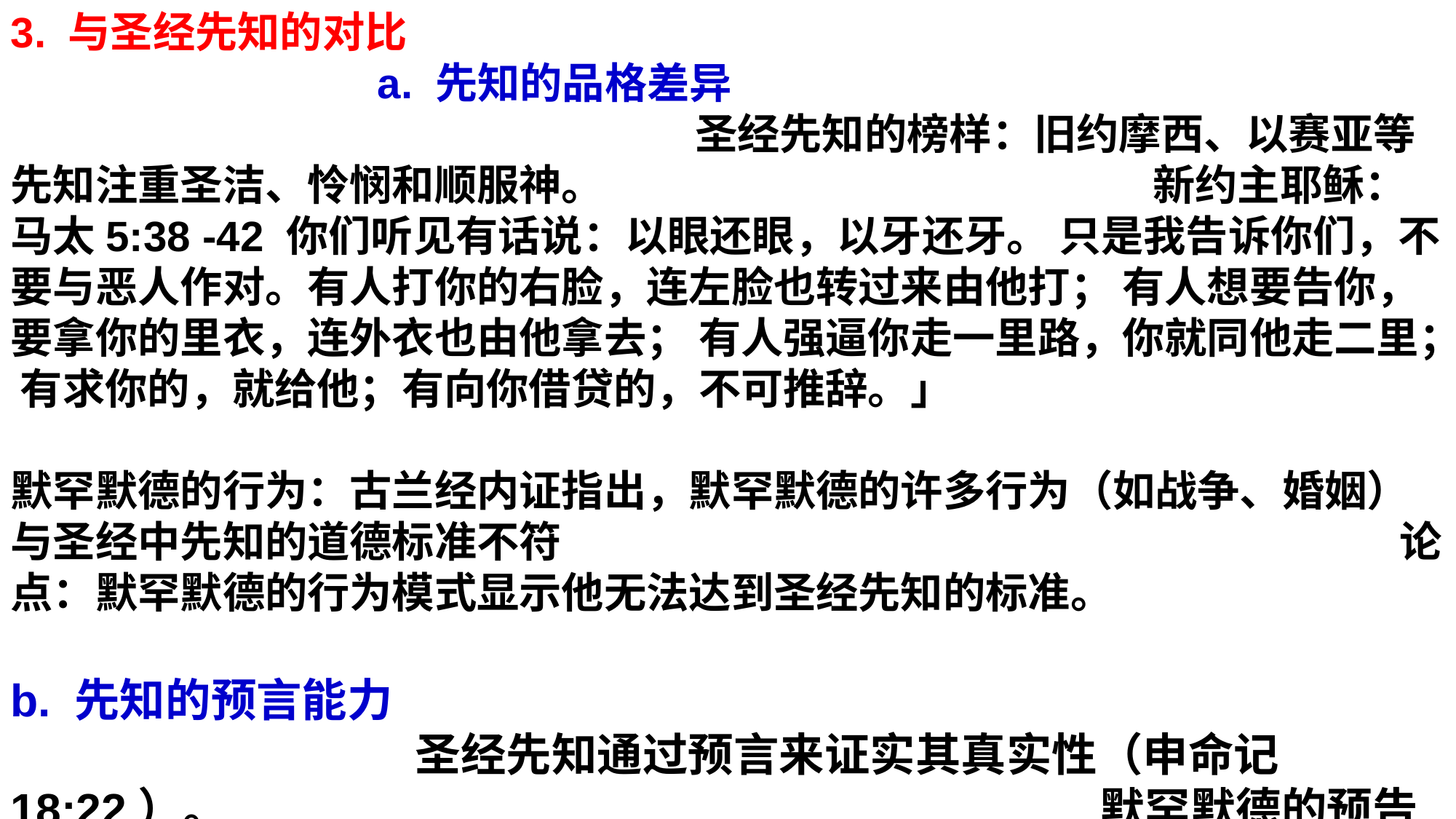

3. 与圣经先知的对比                                                                                                                                                 a. 先知的品格差异                                                                                                                                                 圣经先知的榜样：旧约摩西、以赛亚等先知注重圣洁、怜悯和顺服神。                                                         新约主耶稣：马太5:38 -42 你们听见有话说：以眼还眼，以牙还牙。 只是我告诉你们，不要与恶人作对。有人打你的右脸，连左脸也转过来由他打； 有人想要告你，要拿你的里衣，连外衣也由他拿去； 有人强逼你走一里路，你就同他走二里； 有求你的，就给他；有向你借贷的，不可推辞。」
默罕默德的行为：古兰经内证指出，默罕默德的许多行为（如战争、婚姻）与圣经中先知的道德标准不符                                                                                       论点：默罕默德的行为模式显示他无法达到圣经先知的标准。

b. 先知的预言能力                                                                                                                                             圣经先知通过预言来证实其真实性（申命记18:22）。                                                                                    默罕默德的预告大多模棱两可，模糊，或被证明为不准确：默罕默德未能提供符合圣经标准的预言